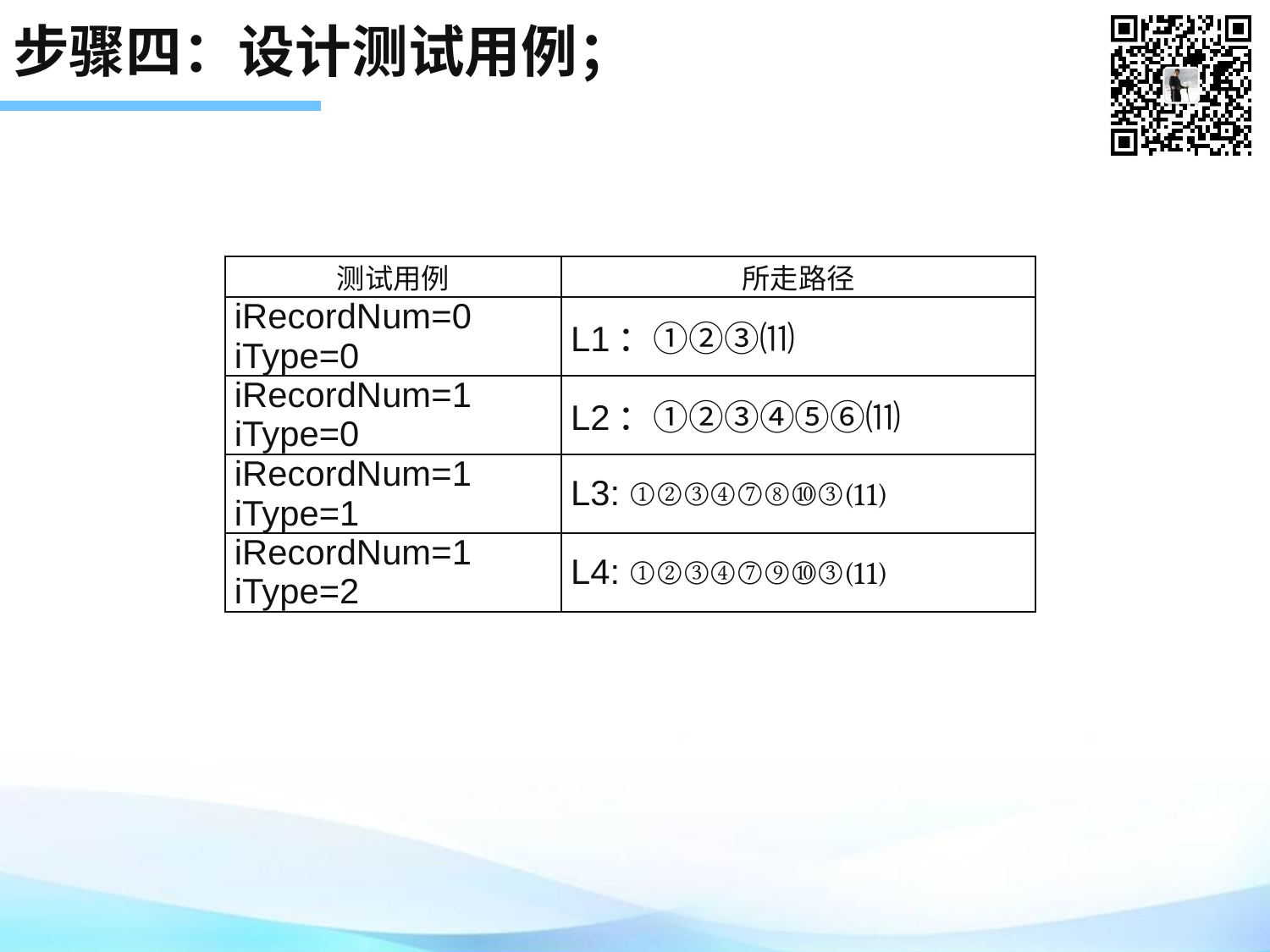

# 步骤四：设计测试用例；
| 测试用例 | 所走路径 |
| --- | --- |
| iRecordNum=0 iType=0 | L1：①②③⑾ |
| iRecordNum=1 iType=0 | L2：①②③④⑤⑥⑾ |
| iRecordNum=1 iType=1 | L3: ①②③④⑦⑧⑩③⑾ |
| iRecordNum=1 iType=2 | L4: ①②③④⑦⑨⑩③⑾ |